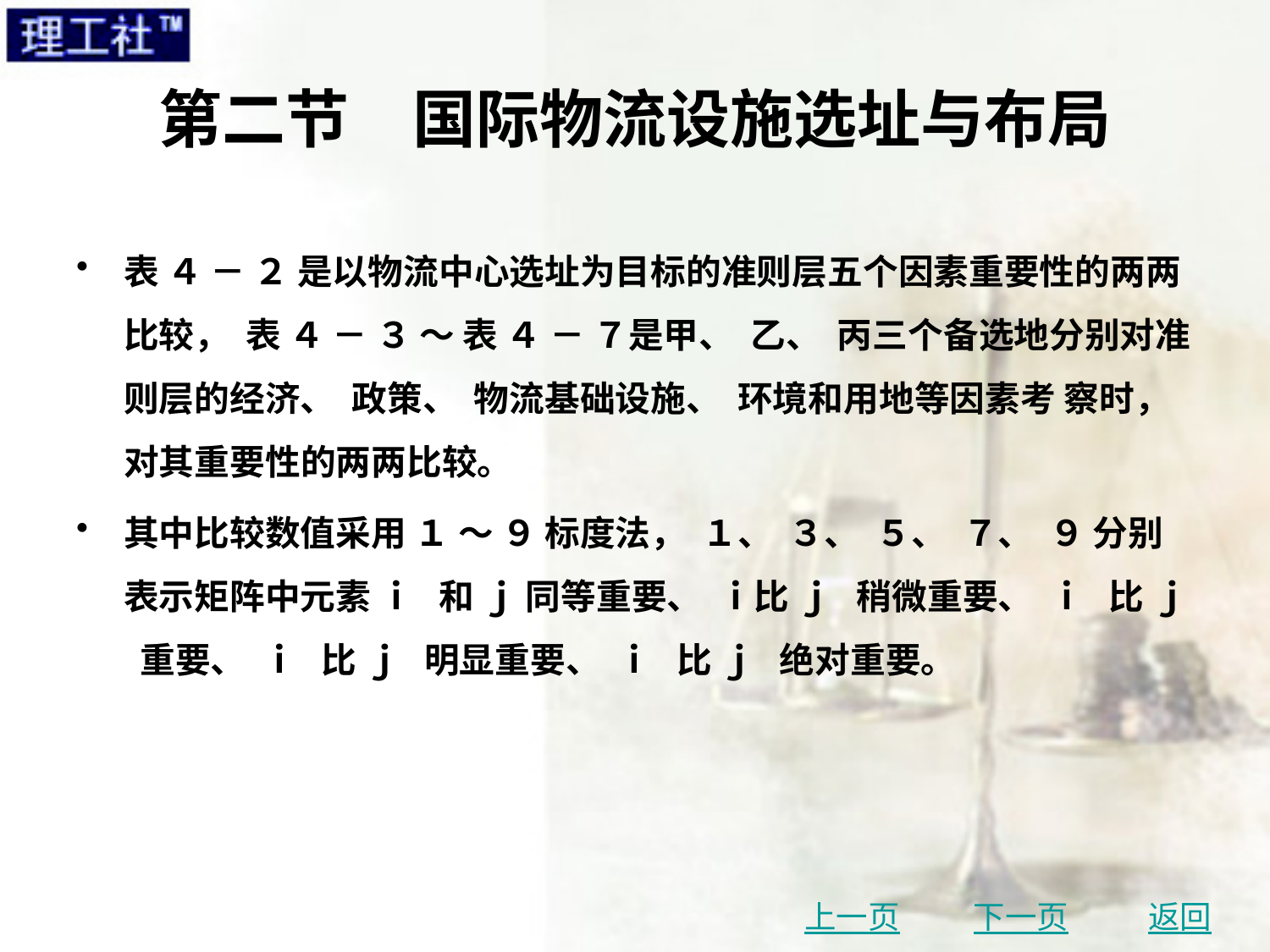

# 第二节　国际物流设施选址与布局
表 ４ － ２ 是以物流中心选址为目标的准则层五个因素重要性的两两比较，  表 ４ － ３ ～ 表 ４ － ７是甲、  乙、  丙三个备选地分别对准则层的经济、  政策、  物流基础设施、  环境和用地等因素考 察时，  对其重要性的两两比较。
其中比较数值采用 １ ～ ９ 标度法，  １、  ３、  ５、  ７、  ９ 分别表示矩阵中元素 ｉ   和 ｊ 同等重要、  ｉ比 ｊ   稍微重要、  ｉ   比 ｊ   重要、  ｉ   比 ｊ   明显重要、  ｉ   比 ｊ   绝对重要。

上一页
下一页
返回